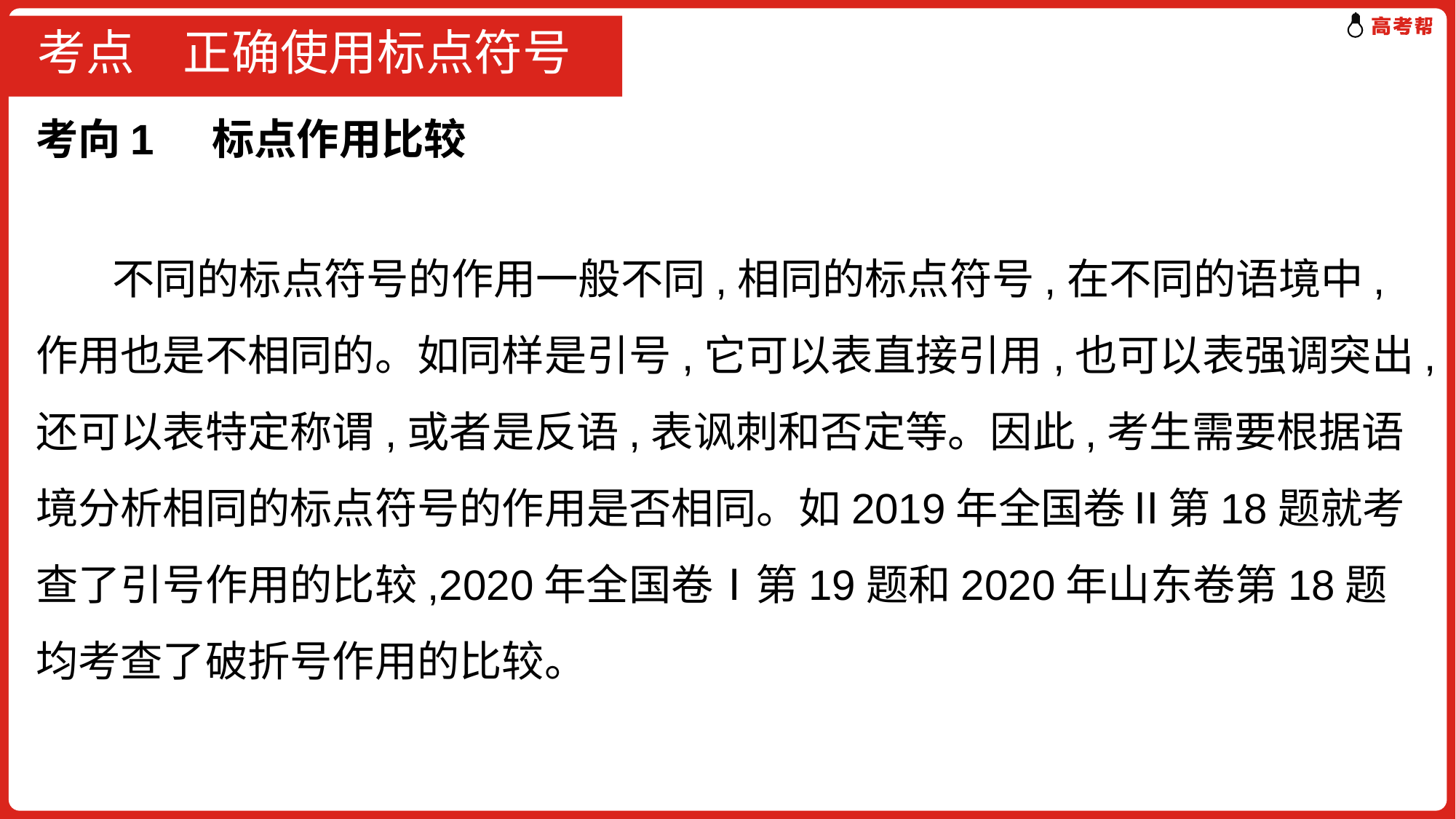

# 考点　正确使用标点符号
考向1    标点作用比较
       不同的标点符号的作用一般不同,相同的标点符号,在不同的语境中,作用也是不相同的。如同样是引号,它可以表直接引用,也可以表强调突出,还可以表特定称谓,或者是反语,表讽刺和否定等。因此,考生需要根据语境分析相同的标点符号的作用是否相同。如2019年全国卷Ⅱ第18题就考查了引号作用的比较,2020年全国卷Ⅰ第19题和2020年山东卷第18题均考查了破折号作用的比较。